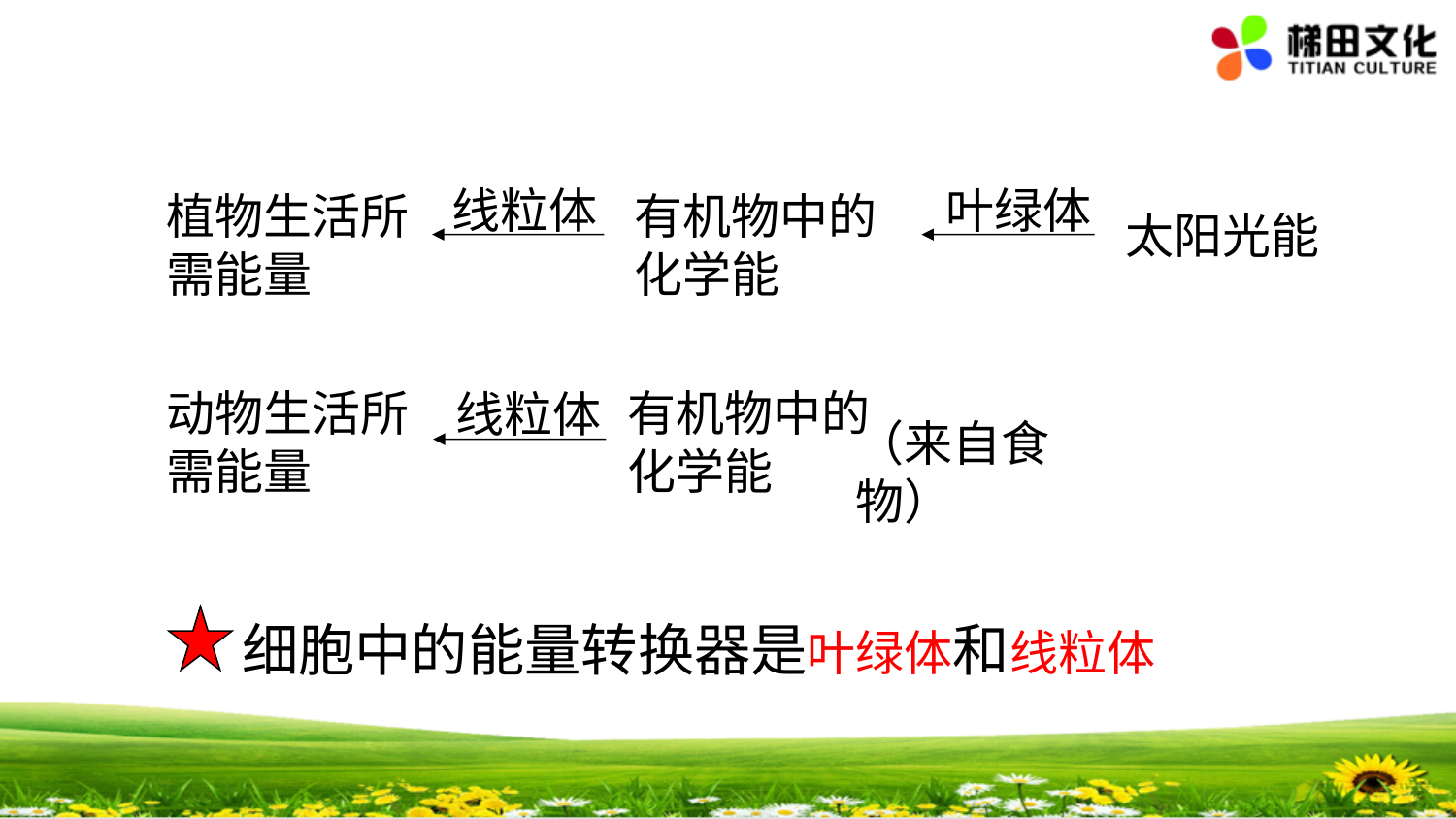

叶绿体
线粒体
植物生活所需能量
有机物中的化学能
太阳光能

动物生活所需能量
有机物中的化学能
线粒体
（来自食物）

 细胞中的能量转换器是叶绿体和线粒体